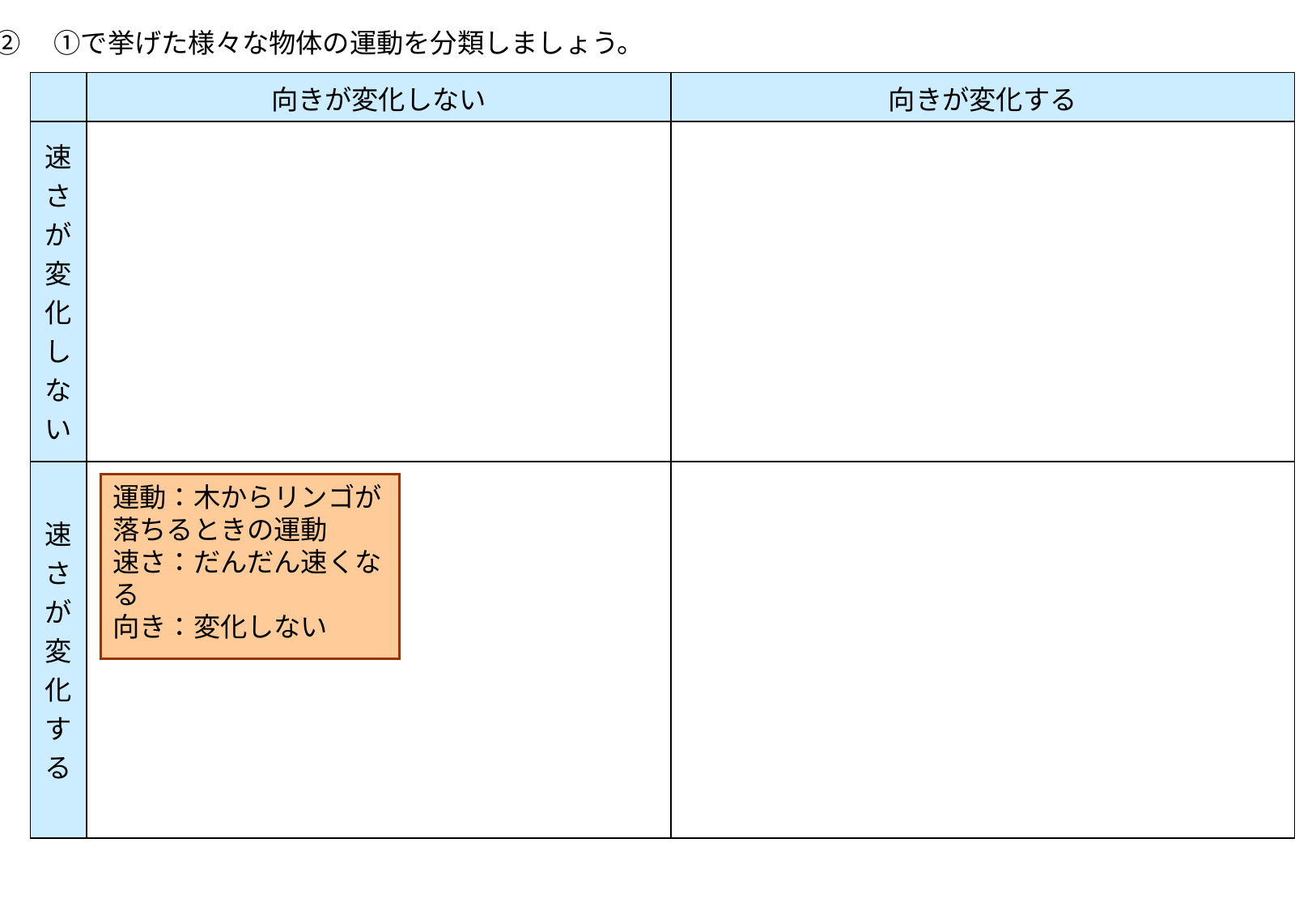

②　①で挙げた様々な物体の運動を分類しましょう。
|  | 向きが変化しない | 向きが変化する |
| --- | --- | --- |
| 速さが変化しない |  |  |
| 速さが変化する |  |  |
運動：木からリンゴが落ちるときの運動
速さ：だんだん速くなる
向き：変化しない